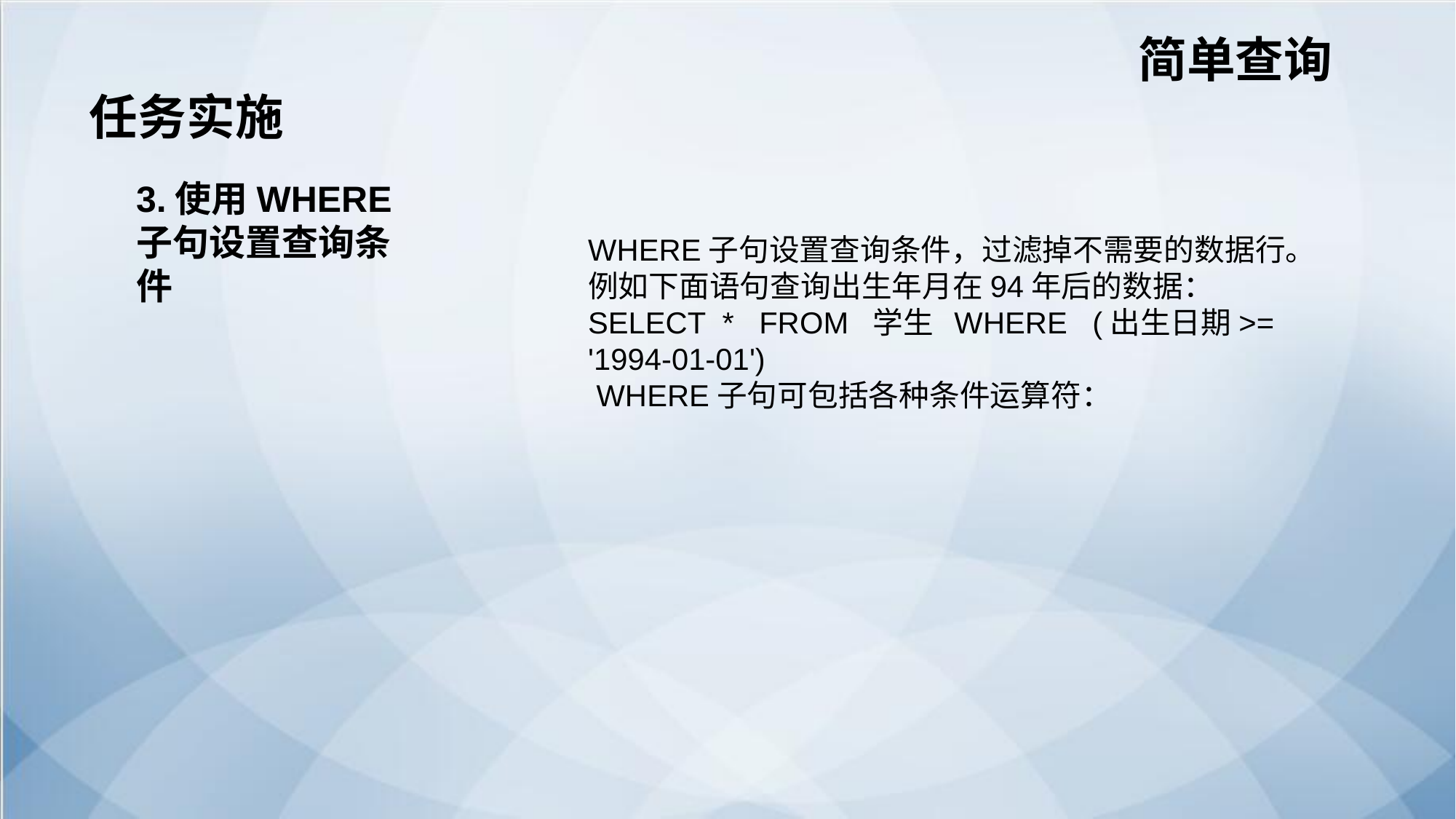

简单查询
任务实施
3.使用WHERE子句设置查询条件
WHERE子句设置查询条件，过滤掉不需要的数据行。例如下面语句查询出生年月在94年后的数据：
SELECT  *   FROM  学生  WHERE   (出生日期>= '1994-01-01')
 WHERE子句可包括各种条件运算符：